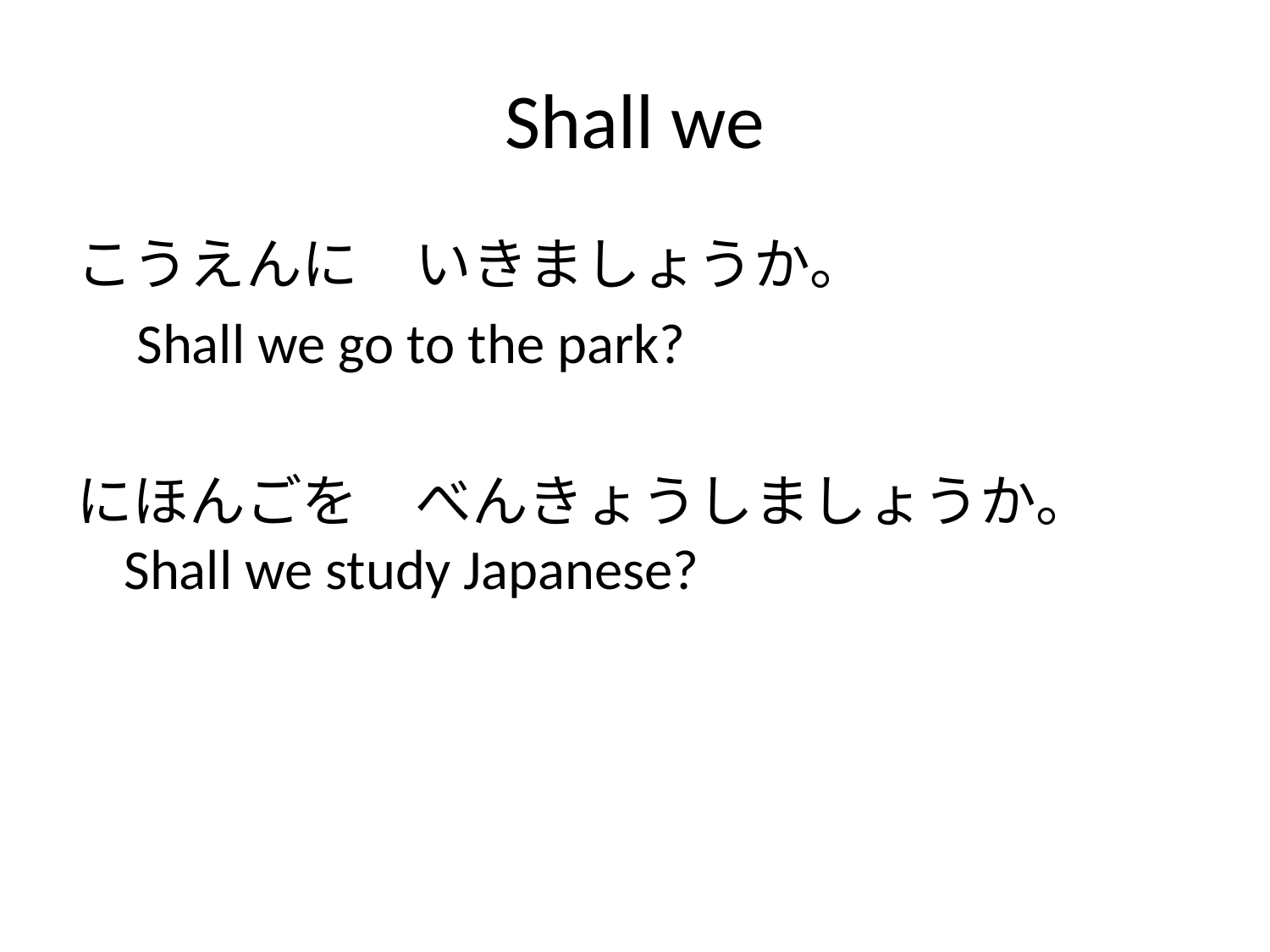

# Shall we
こうえんに　いきましょうか。
	 Shall we go to the park?

にほんごを　べんきょうしましょうか。
Shall we study Japanese?